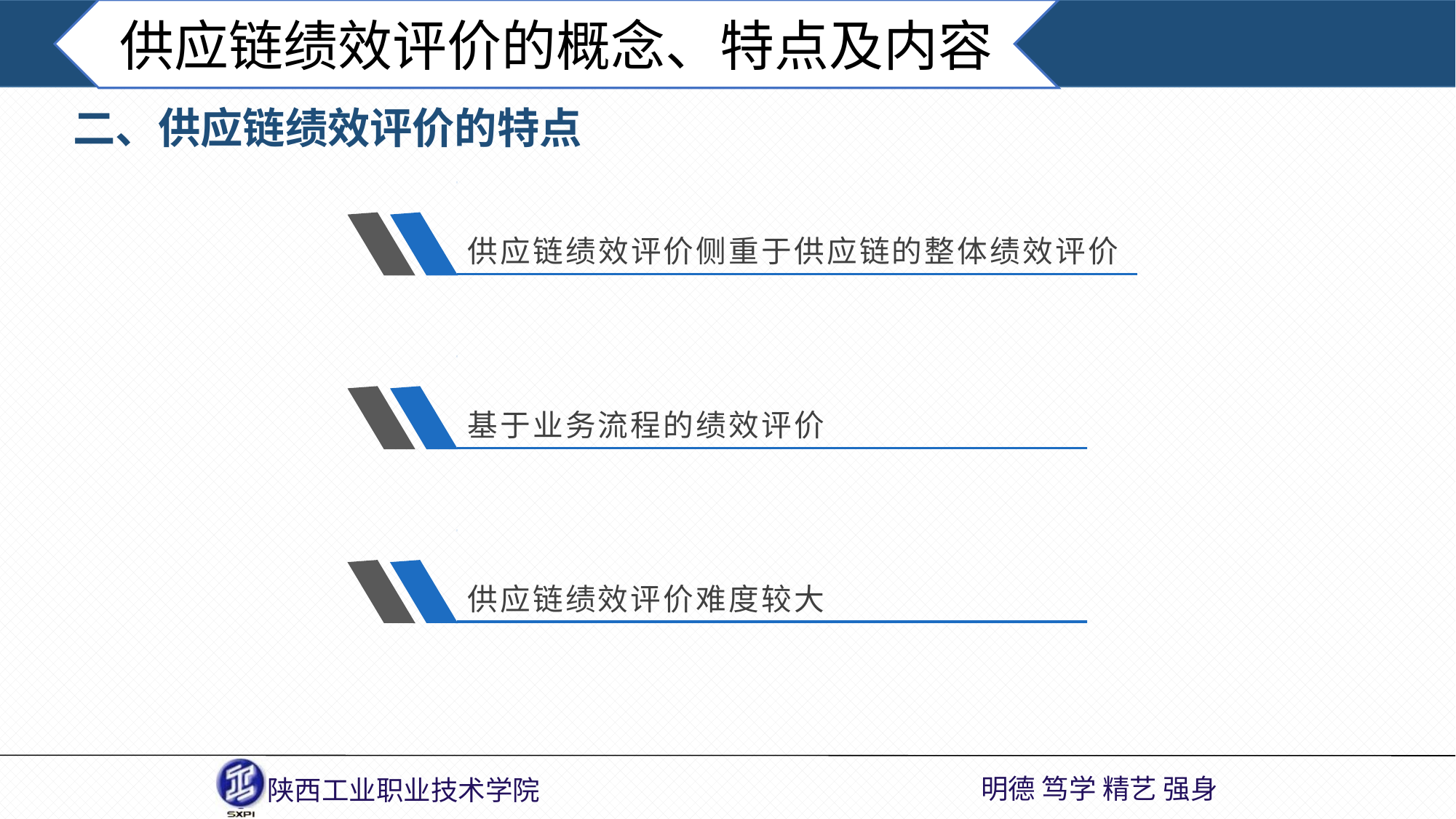

供应链绩效评价的概念、特点及内容
二、供应链绩效评价的特点
供应链绩效评价侧重于供应链的整体绩效评价

基于业务流程的绩效评价

供应链绩效评价难度较大